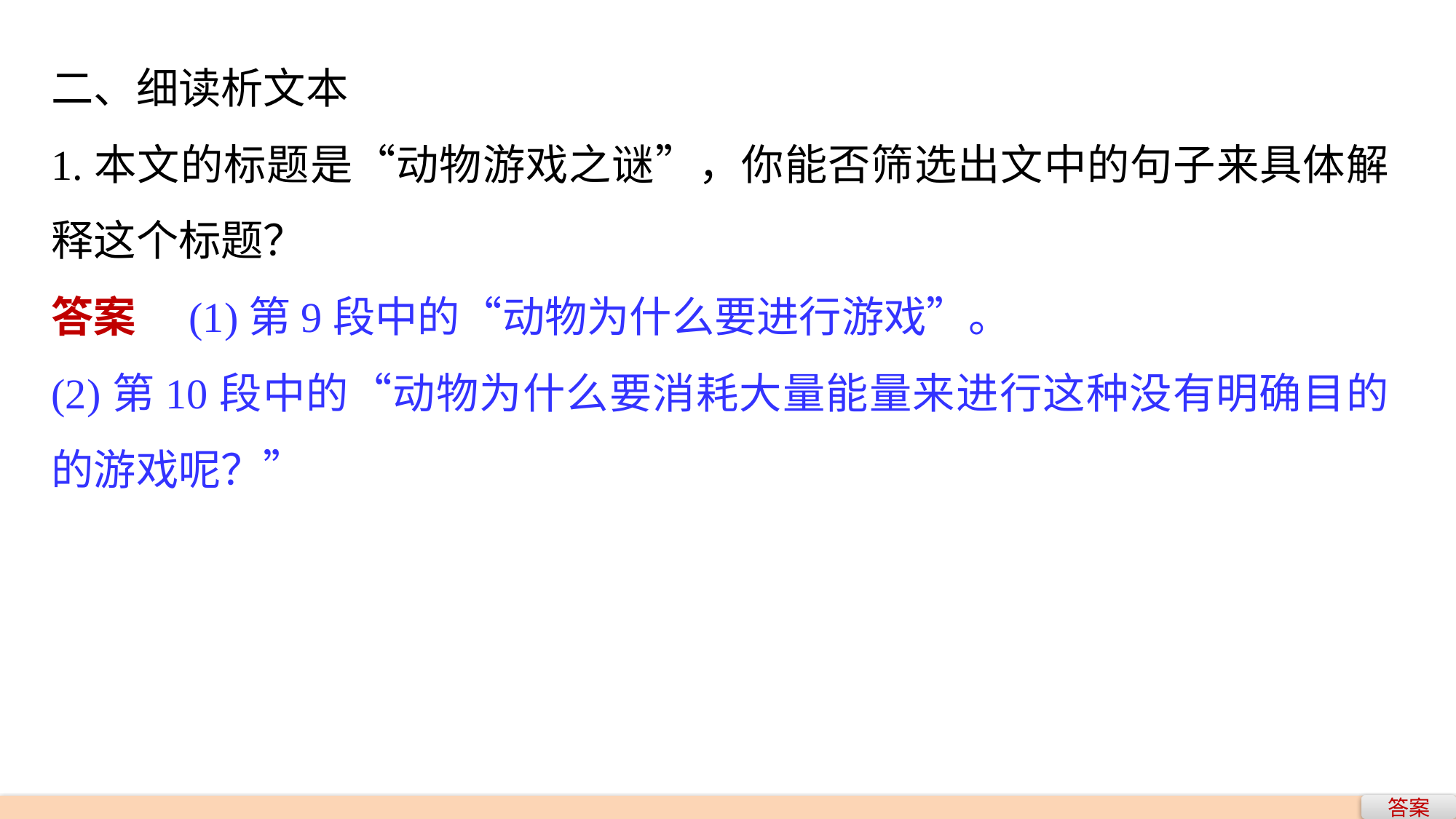

二、细读析文本
1.本文的标题是“动物游戏之谜”，你能否筛选出文中的句子来具体解释这个标题？
答案　(1)第9段中的“动物为什么要进行游戏”。
(2)第10段中的“动物为什么要消耗大量能量来进行这种没有明确目的的游戏呢？”
答案